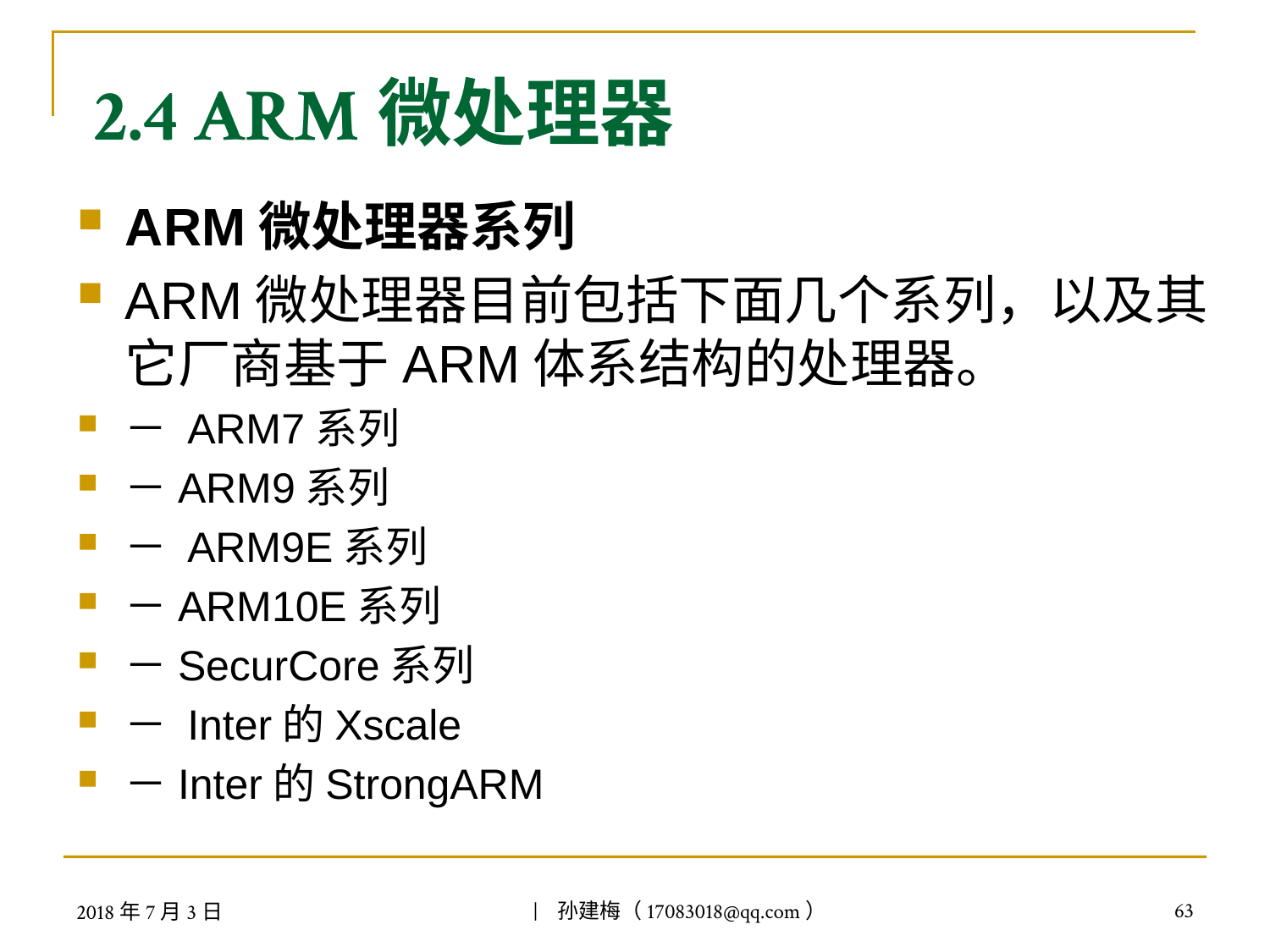

2.4 ARM微处理器
ARM微处理器系列
ARM微处理器目前包括下面几个系列，以及其它厂商基于ARM体系结构的处理器。
－ ARM7系列
－ARM9系列
－ ARM9E系列
－ARM10E系列
－SecurCore系列
－ Inter的Xscale
－Inter的StrongARM

|   孙建梅（17083018@qq.com）
2018年7月3日
63